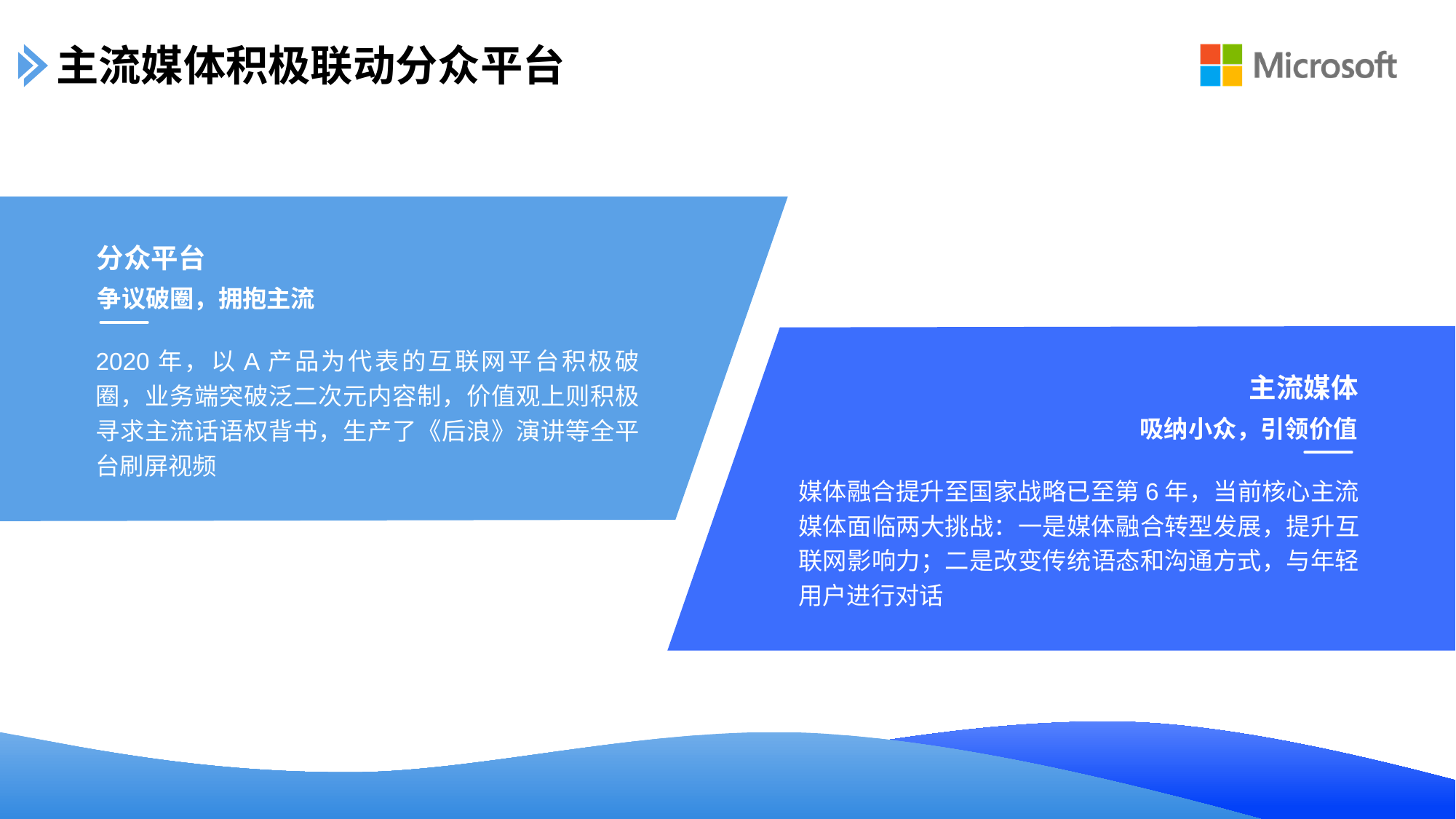

主流媒体积极联动分众平台

分众平台
争议破圈，拥抱主流
2020年，以A产品为代表的互联网平台积极破圈，业务端突破泛二次元内容制，价值观上则积极寻求主流话语权背书，生产了《后浪》演讲等全平台刷屏视频
主流媒体
吸纳小众，引领价值
媒体融合提升至国家战略已至第6年，当前核心主流媒体面临两大挑战：一是媒体融合转型发展，提升互联网影响力；二是改变传统语态和沟通方式，与年轻用户进行对话